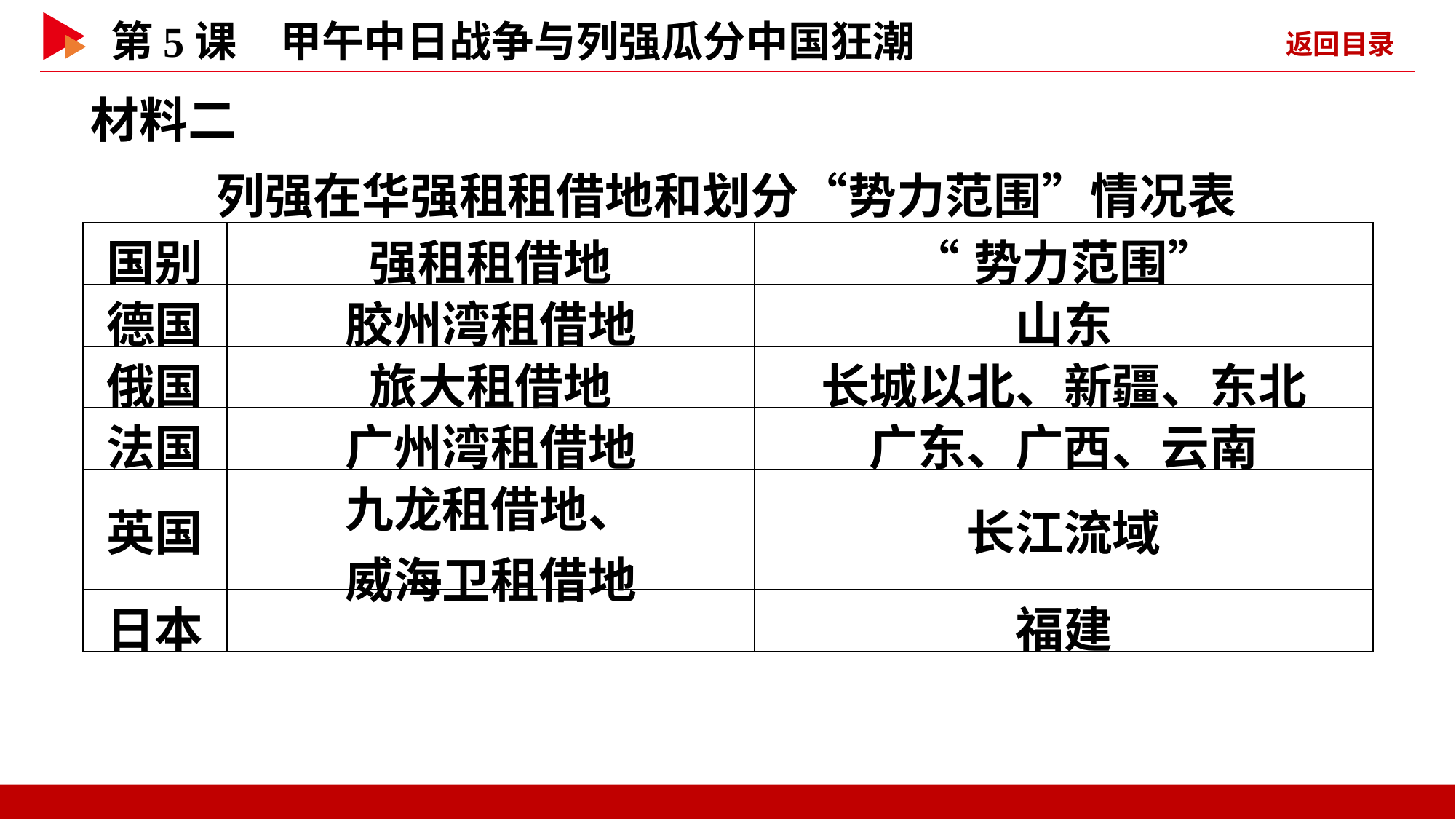

材料二
列强在华强租租借地和划分“势力范围”情况表
| 国别 | 强租租借地 | “势力范围” |
| --- | --- | --- |
| 德国 | 胶州湾租借地 | 山东 |
| 俄国 | 旅大租借地 | 长城以北、新疆、东北 |
| 法国 | 广州湾租借地 | 广东、广西、云南 |
| 英国 | 九龙租借地、 威海卫租借地 | 长江流域 |
| 日本 |  | 福建 |